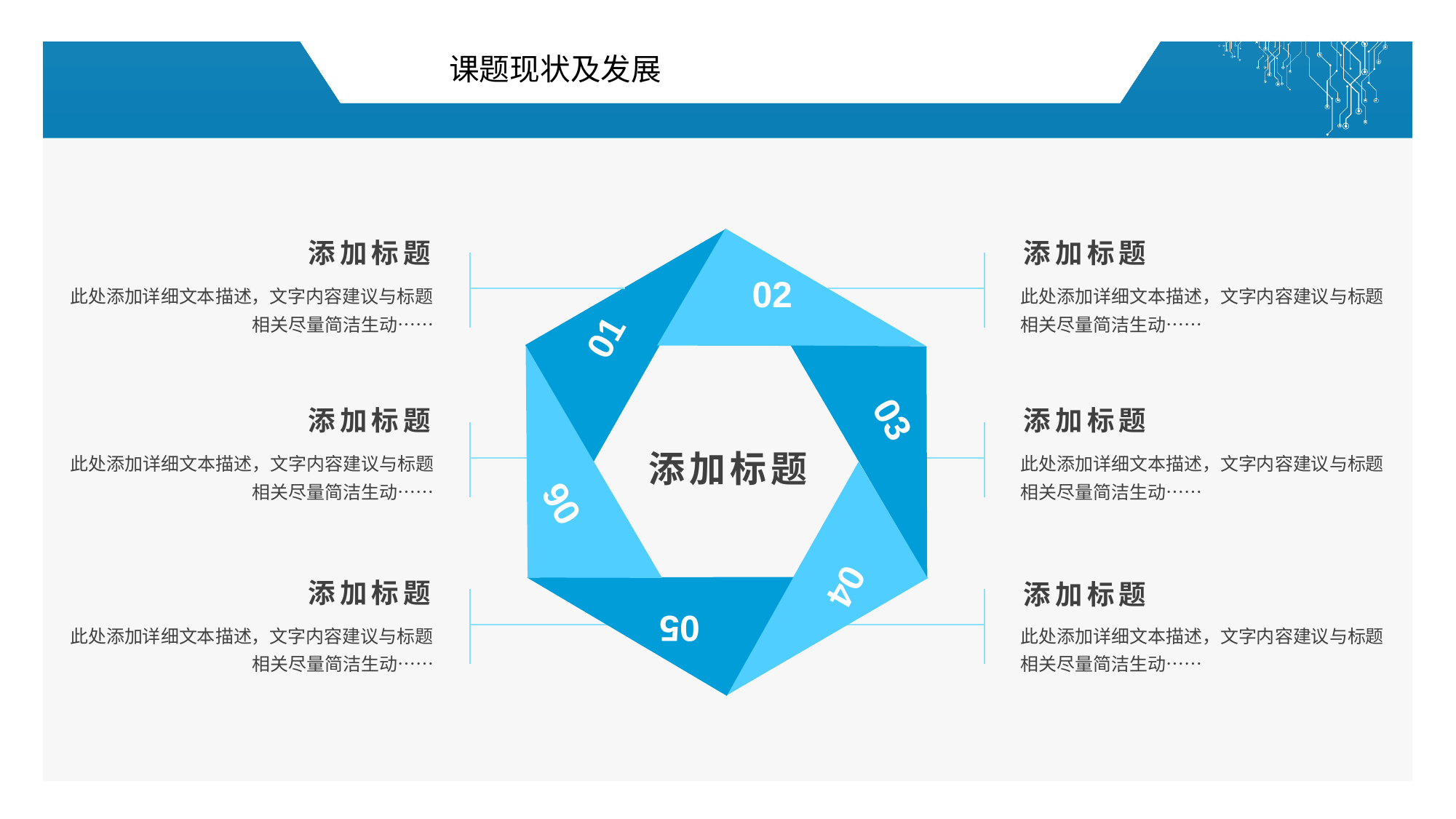

课题现状及发展
02
添加标题
此处添加详细文本描述，文字内容建议与标题相关尽量简洁生动……
添加标题
此处添加详细文本描述，文字内容建议与标题相关尽量简洁生动……
01
添加标题
03
添加标题
此处添加详细文本描述，文字内容建议与标题相关尽量简洁生动……
添加标题
此处添加详细文本描述，文字内容建议与标题相关尽量简洁生动……
06
04
添加标题
此处添加详细文本描述，文字内容建议与标题相关尽量简洁生动……
添加标题
此处添加详细文本描述，文字内容建议与标题相关尽量简洁生动……
05